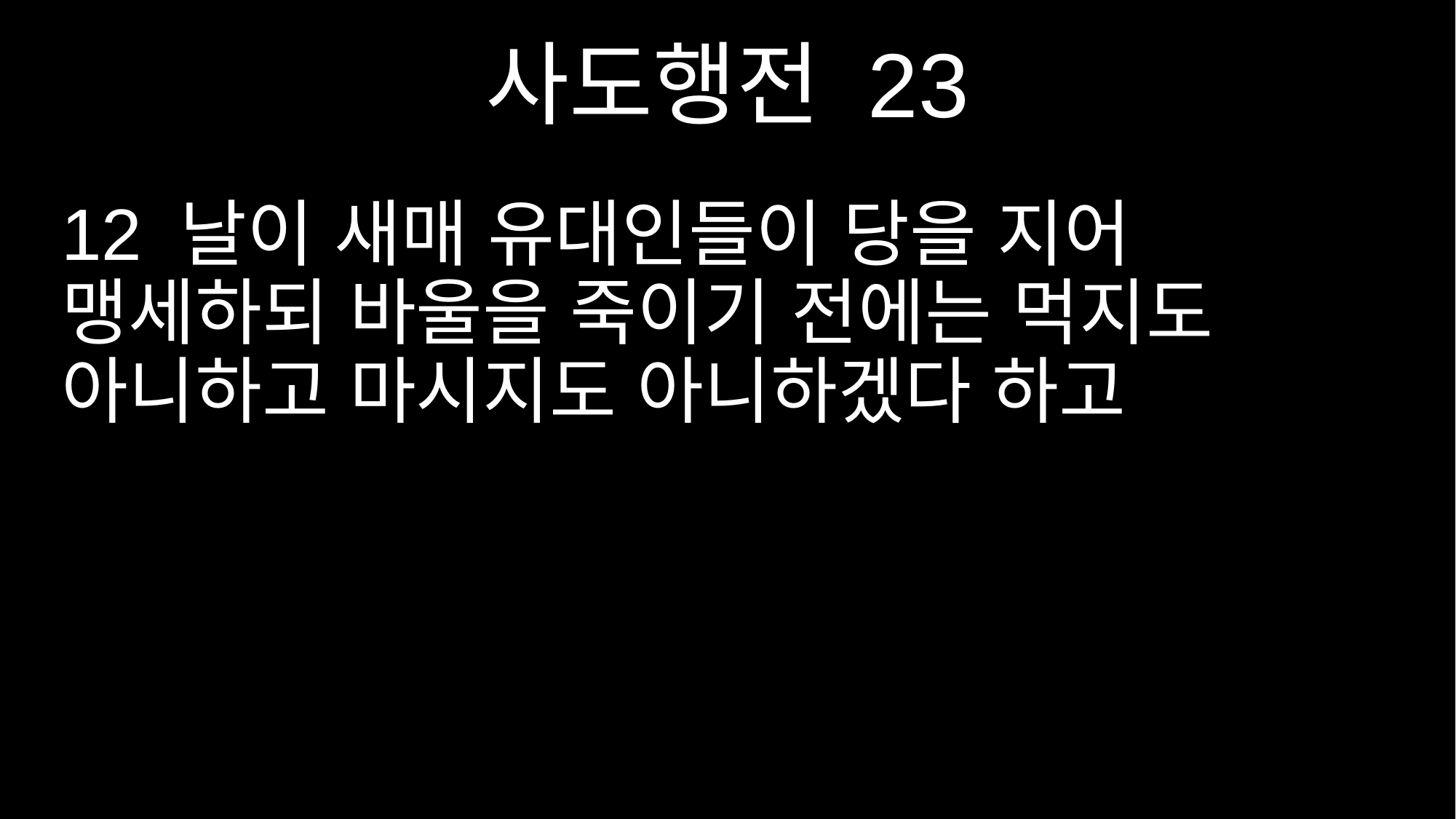

사도행전 23
12 날이 새매 유대인들이 당을 지어 맹세하되 바울을 죽이기 전에는 먹지도 아니하고 마시지도 아니하겠다 하고